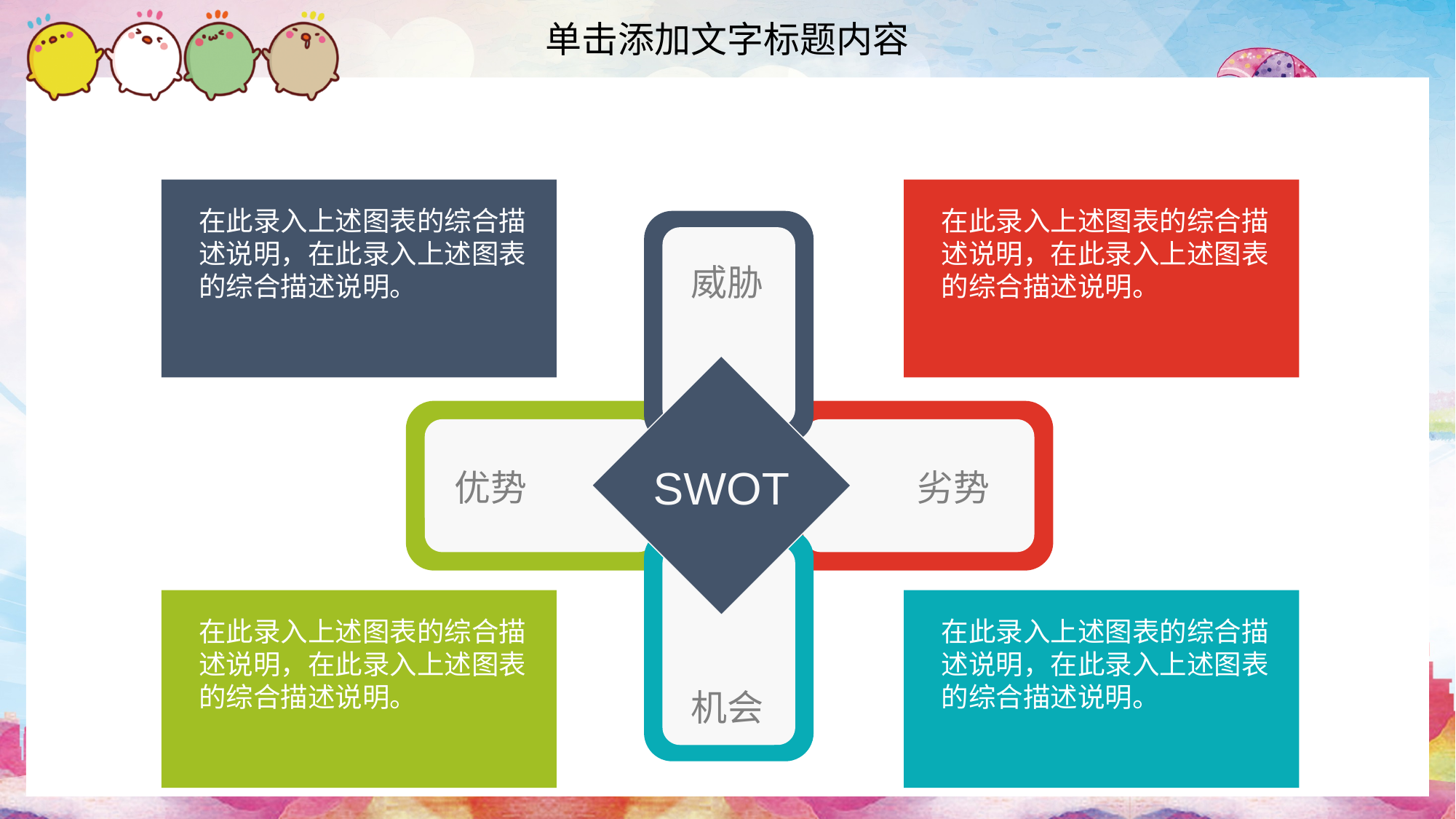

在此录入上述图表的综合描述说明，在此录入上述图表的综合描述说明。
在此录入上述图表的综合描述说明，在此录入上述图表的综合描述说明。

威胁

SWOT
优势
劣势

在此录入上述图表的综合描述说明，在此录入上述图表的综合描述说明。
在此录入上述图表的综合描述说明，在此录入上述图表的综合描述说明。
机会